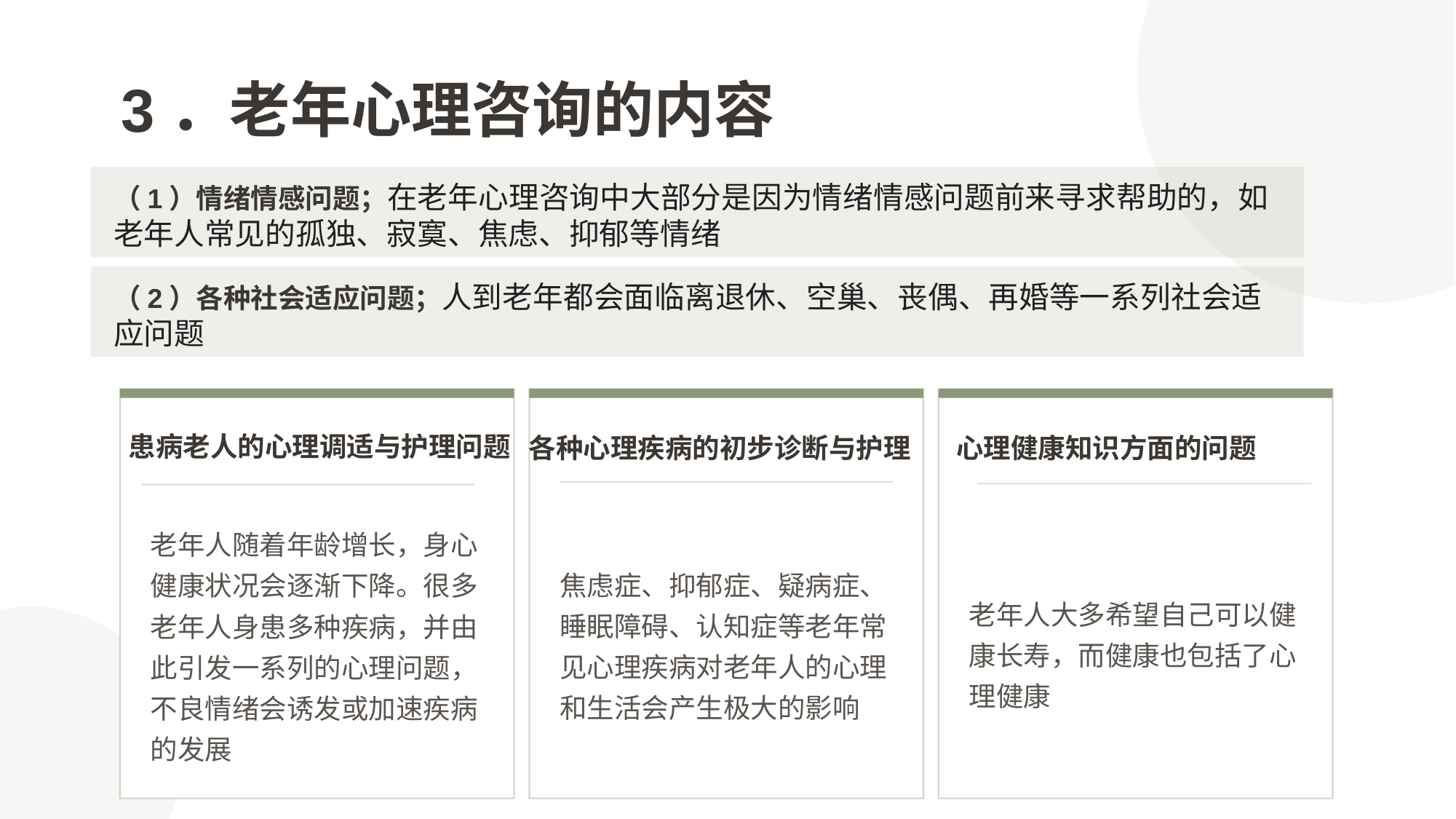

3．老年心理咨询的内容

（1）情绪情感问题；在老年心理咨询中大部分是因为情绪情感问题前来寻求帮助的，如老年人常见的孤独、寂寞、焦虑、抑郁等情绪

（2）各种社会适应问题；人到老年都会面临离退休、空巢、丧偶、再婚等一系列社会适应问题

患病老人的心理调适与护理问题
各种心理疾病的初步诊断与护理
心理健康知识方面的问题
老年人随着年龄增长，身心健康状况会逐渐下降。很多老年人身患多种疾病，并由此引发一系列的心理问题，不良情绪会诱发或加速疾病的发展
焦虑症、抑郁症、疑病症、睡眠障碍、认知症等老年常见心理疾病对老年人的心理和生活会产生极大的影响
老年人大多希望自己可以健康长寿，而健康也包括了心理健康